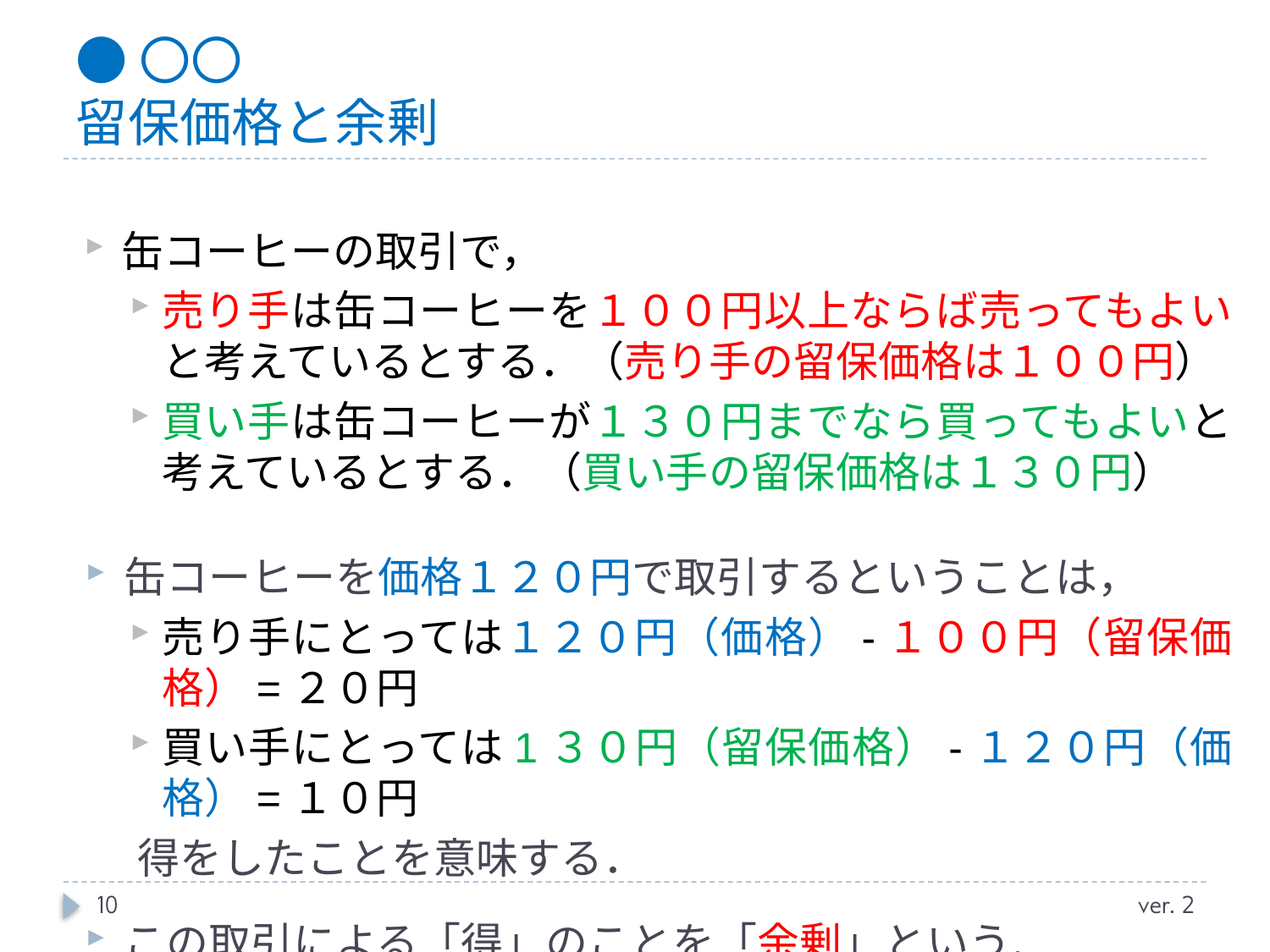

# ●〇〇 留保価格と余剰
缶コーヒーの取引で，
売り手は缶コーヒーを１００円以上ならば売ってもよいと考えているとする．（売り手の留保価格は１００円）
買い手は缶コーヒーが１３０円までなら買ってもよいと考えているとする．（買い手の留保価格は１３０円）

缶コーヒーを価格１２０円で取引するということは，
売り手にとっては１２０円（価格）-１００円（留保価格）=２０円
買い手にとっては1３０円（留保価格）-１２０円（価格）=１０円
　 得をしたことを意味する．

この取引による「得」のことを「余剰」という．
10
ver. 2